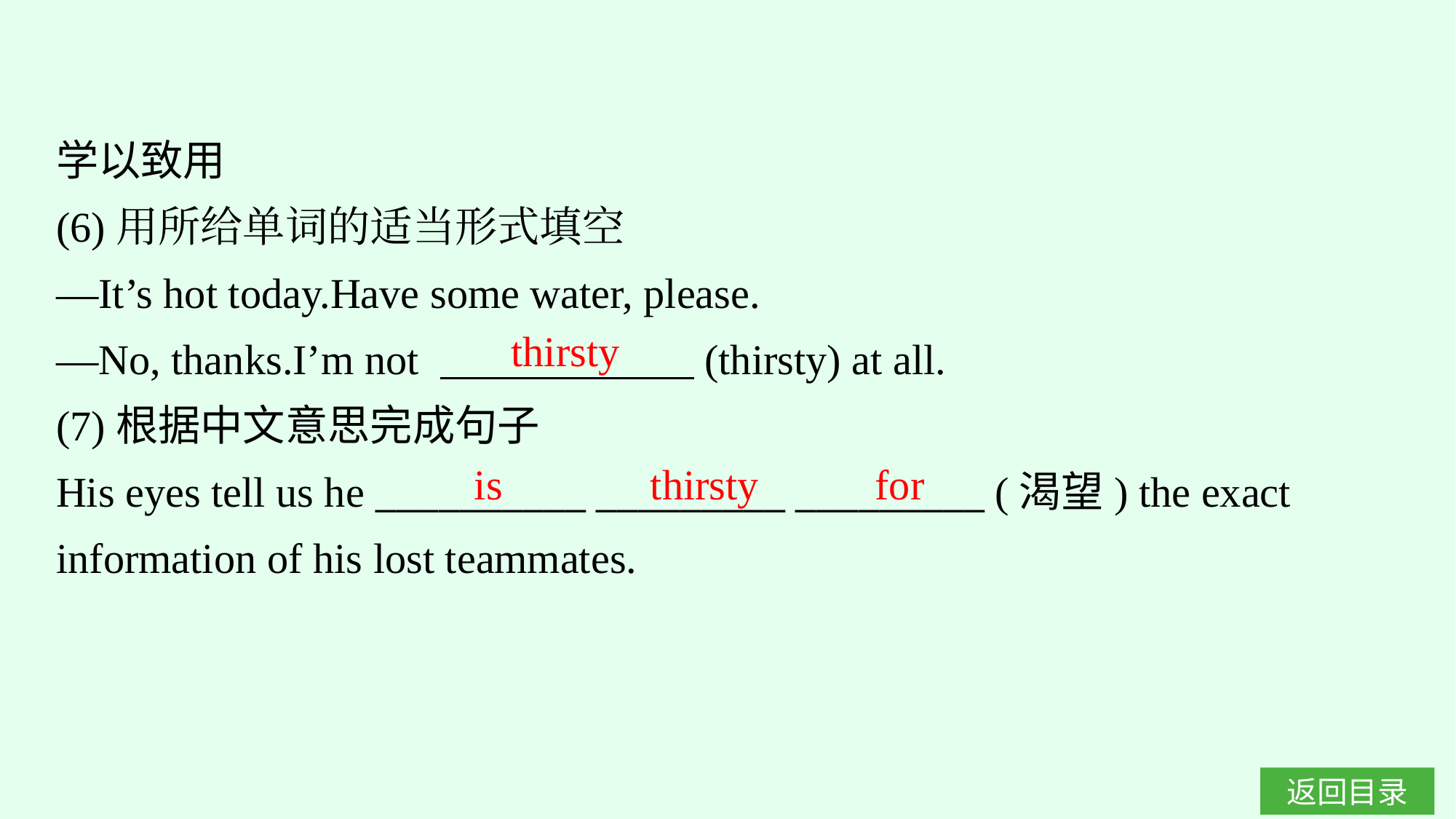

学以致用
(6)用所给单词的适当形式填空
—It’s hot today.Have some water, please.
—No, thanks.I’m not 　　　　　　(thirsty) at all.
(7)根据中文意思完成句子
His eyes tell us he __________ _________ _________ (渴望) the exact information of his lost teammates.
thirsty
is              thirsty           for